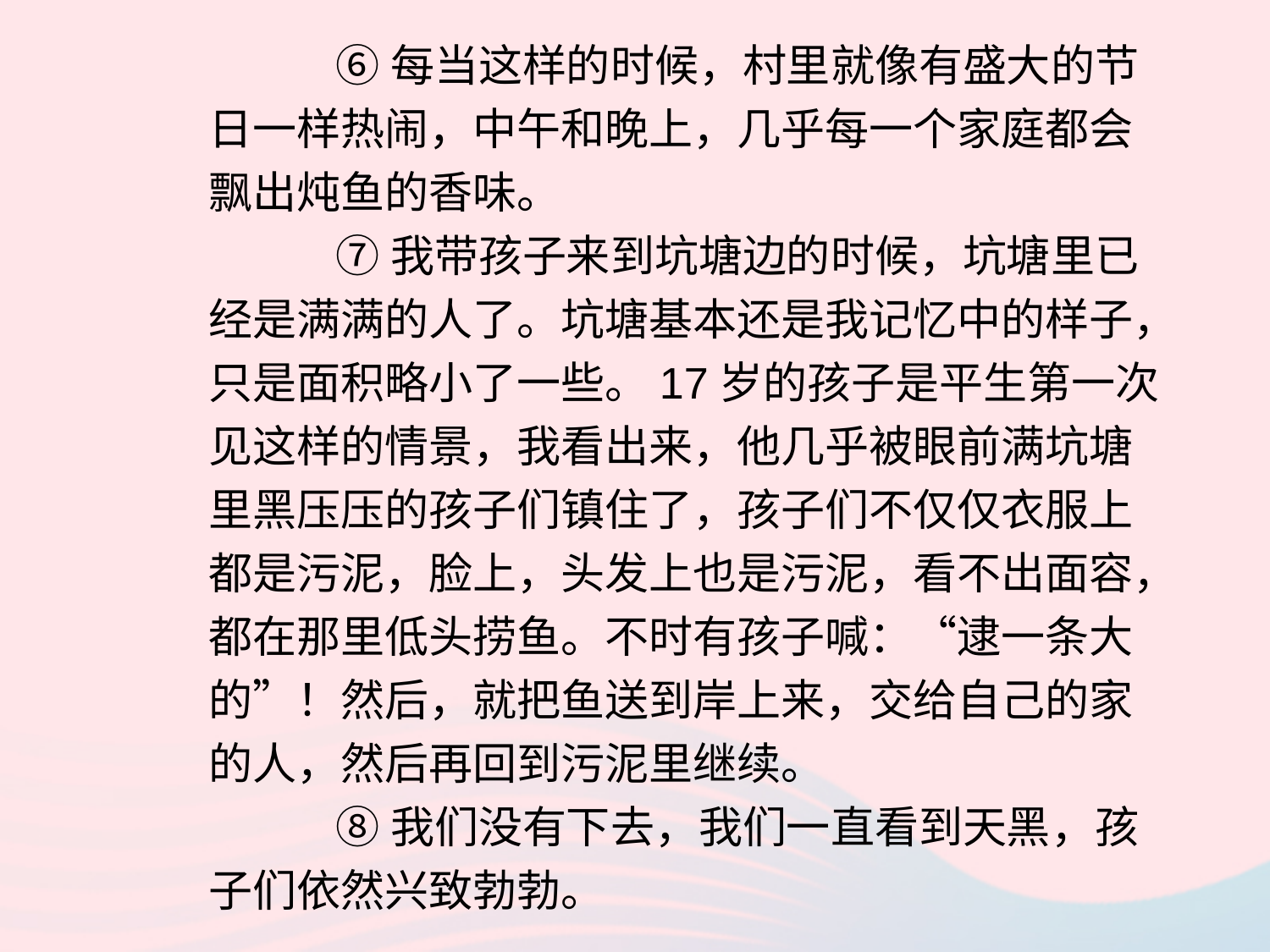

⑥每当这样的时候，村里就像有盛大的节日一样热闹，中午和晚上，几乎每一个家庭都会飘出炖鱼的香味。
	⑦我带孩子来到坑塘边的时候，坑塘里已经是满满的人了。坑塘基本还是我记忆中的样子，只是面积略小了一些。17岁的孩子是平生第一次见这样的情景，我看出来，他几乎被眼前满坑塘里黑压压的孩子们镇住了，孩子们不仅仅衣服上都是污泥，脸上，头发上也是污泥，看不出面容，都在那里低头捞鱼。不时有孩子喊：“逮一条大的”！然后，就把鱼送到岸上来，交给自己的家的人，然后再回到污泥里继续。
	⑧我们没有下去，我们一直看到天黑，孩子们依然兴致勃勃。